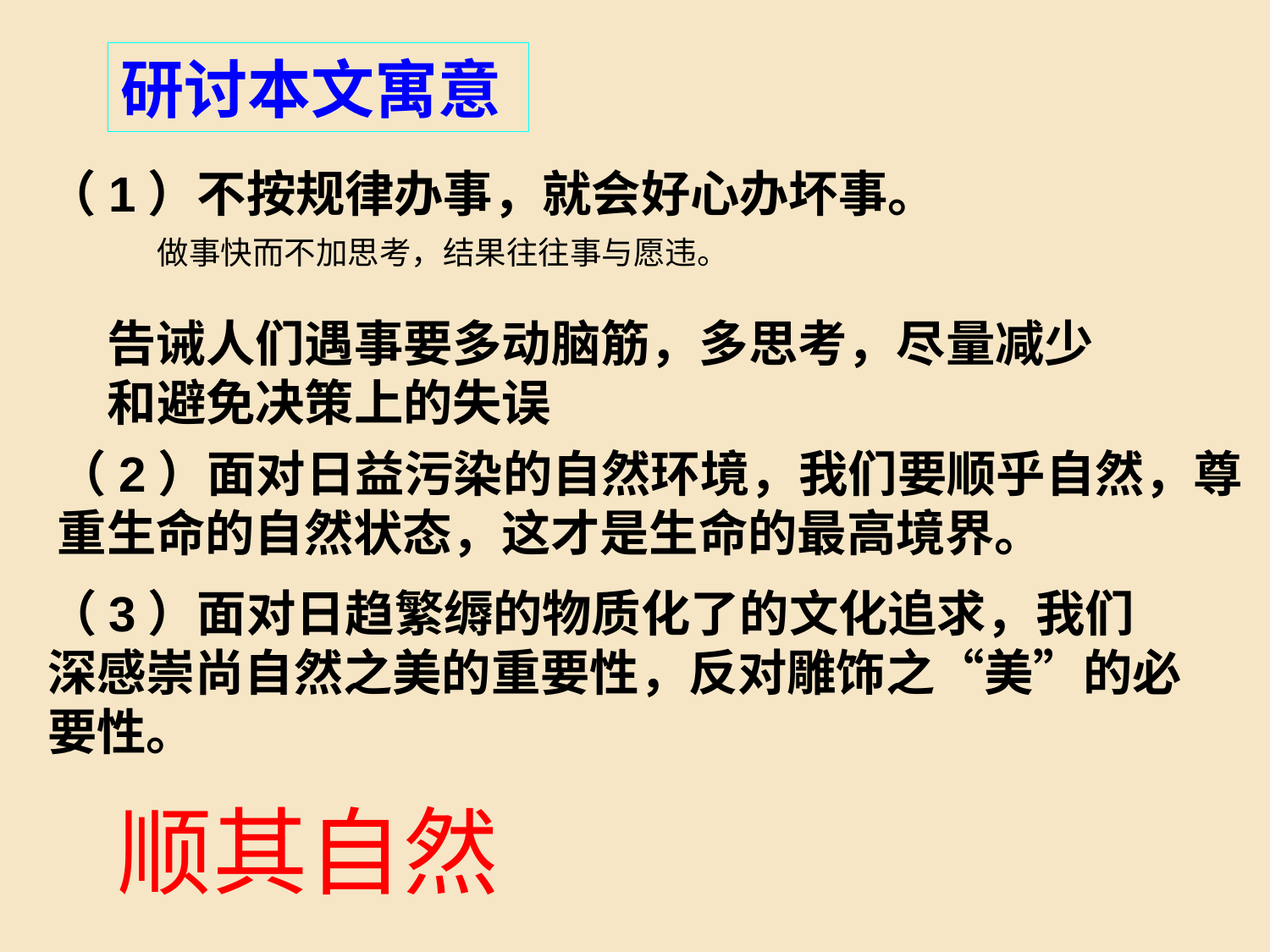

研讨本文寓意
（1）不按规律办事，就会好心办坏事。
做事快而不加思考，结果往往事与愿违。
告诫人们遇事要多动脑筋，多思考，尽量减少和避免决策上的失误
（2）面对日益污染的自然环境，我们要顺乎自然，尊重生命的自然状态，这才是生命的最高境界。
（3）面对日趋繁缛的物质化了的文化追求，我们深感崇尚自然之美的重要性，反对雕饰之“美”的必要性。
顺其自然